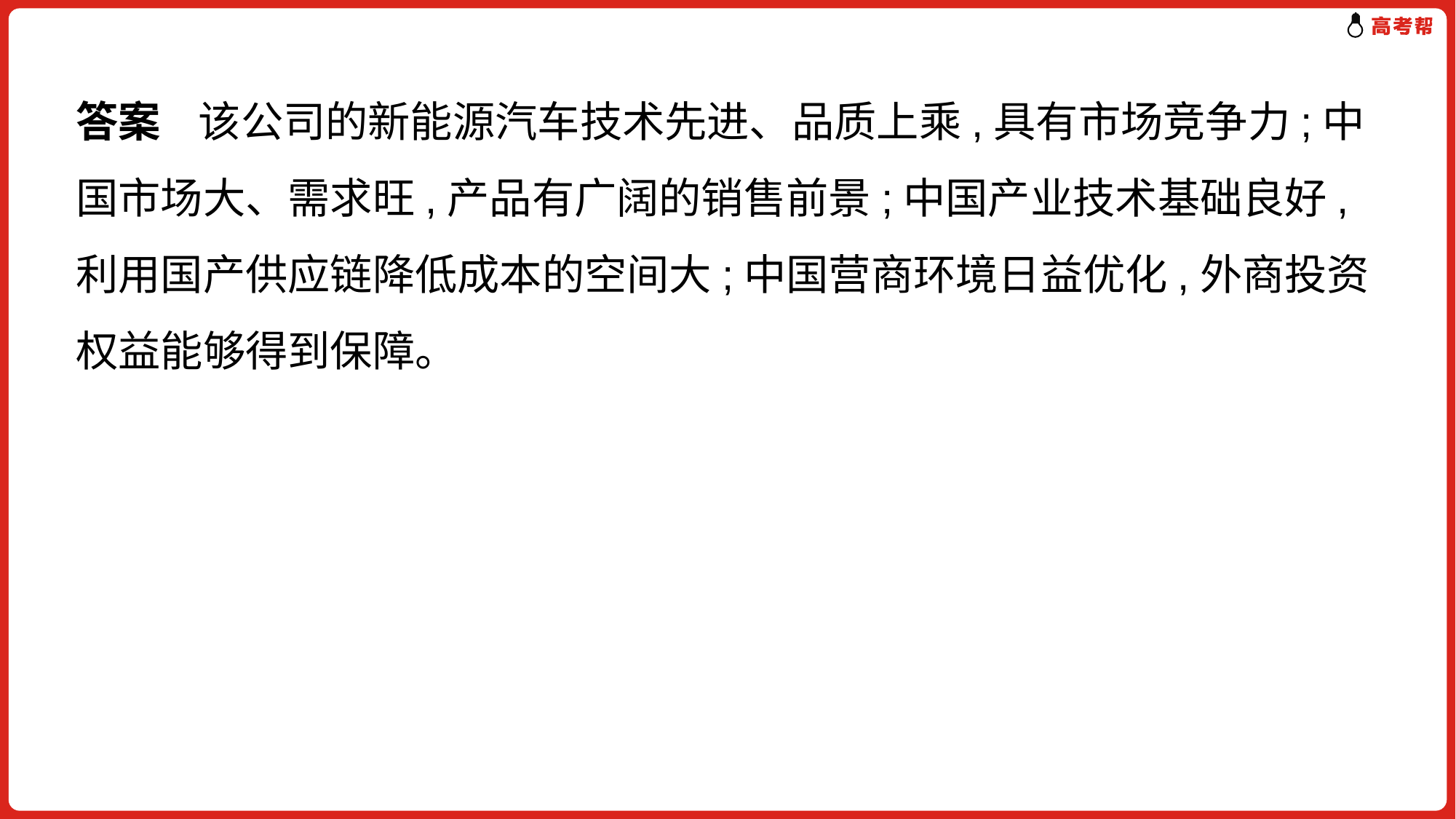

答案    该公司的新能源汽车技术先进、品质上乘,具有市场竞争力;中国市场大、需求旺,产品有广阔的销售前景;中国产业技术基础良好,利用国产供应链降低成本的空间大;中国营商环境日益优化,外商投资权益能够得到保障。